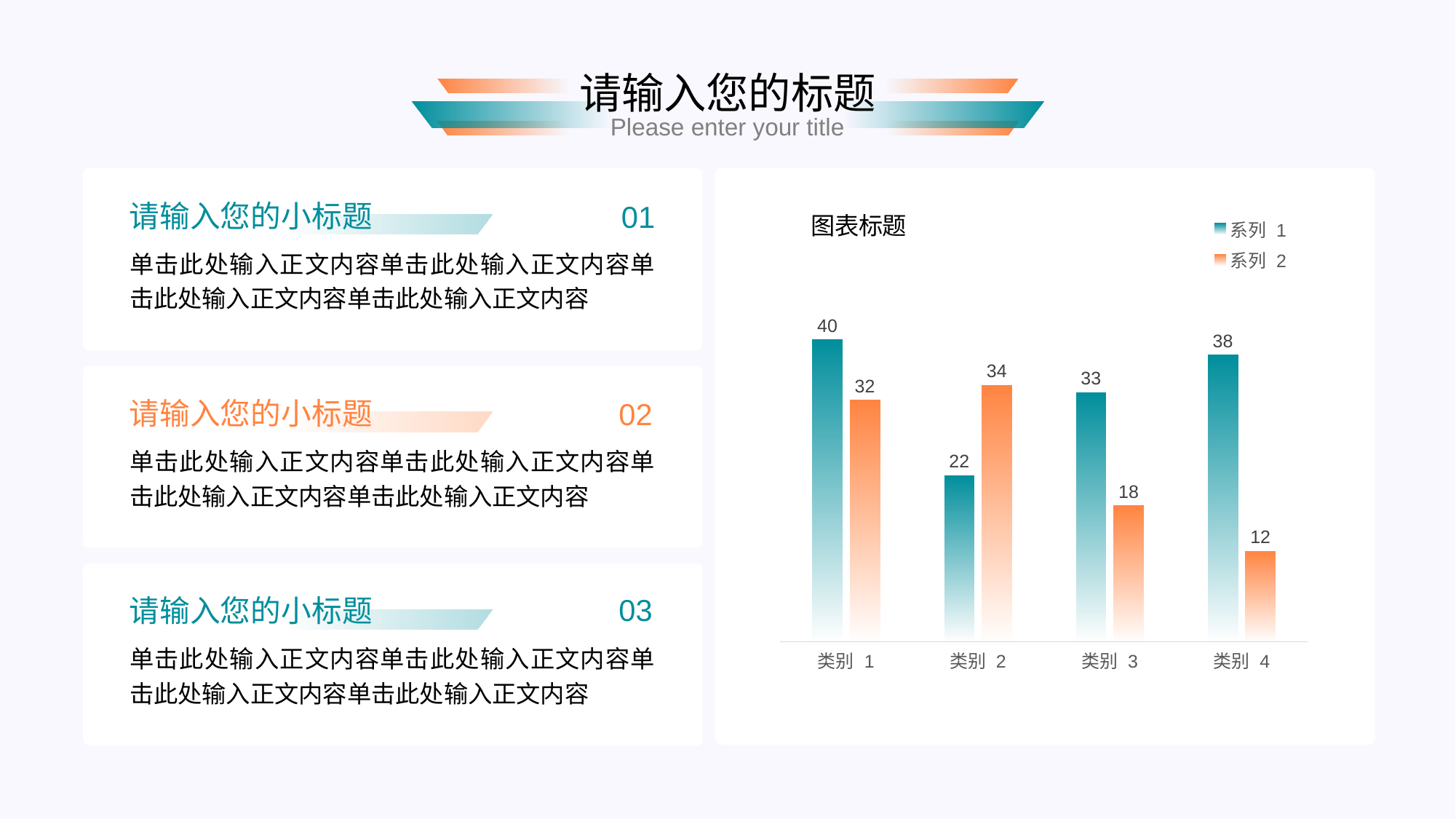

请输入您的标题

Please enter your title

### Chart: 图表标题

| Category | 系列 1 | 系列 2 |
|---|---|---|
| 类别 1 | 40.0 | 32.0 |
| 类别 2 | 22.0 | 34.0 |
| 类别 3 | 33.0 | 18.0 |
| 类别 4 | 38.0 | 12.0 |
请输入您的小标题
01

单击此处输入正文内容单击此处输入正文内容单击此处输入正文内容单击此处输入正文内容

请输入您的小标题
02

单击此处输入正文内容单击此处输入正文内容单击此处输入正文内容单击此处输入正文内容

03
请输入您的小标题

单击此处输入正文内容单击此处输入正文内容单击此处输入正文内容单击此处输入正文内容